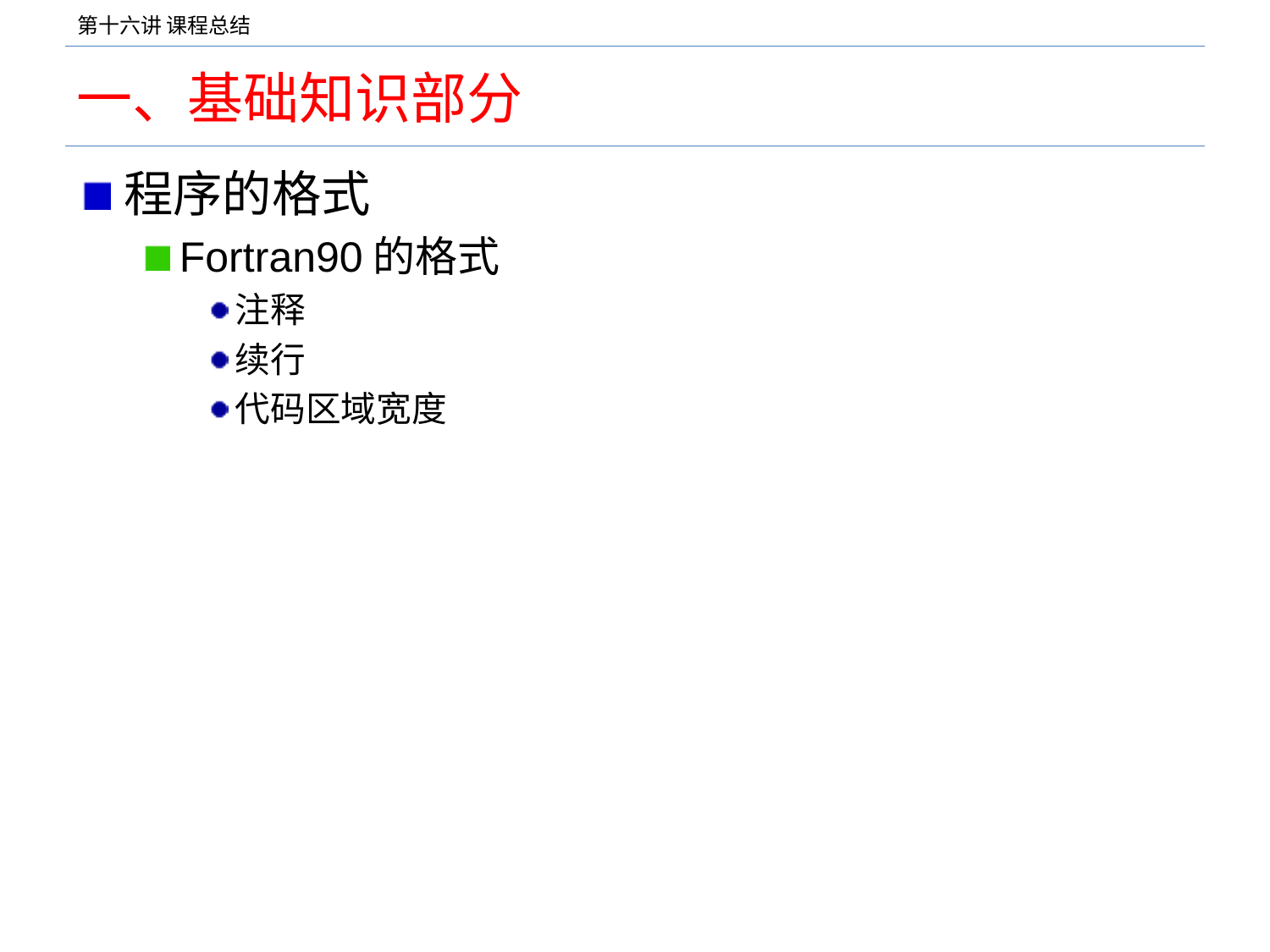

# 一、基础知识部分
程序的格式
Fortran90的格式
注释
续行
代码区域宽度